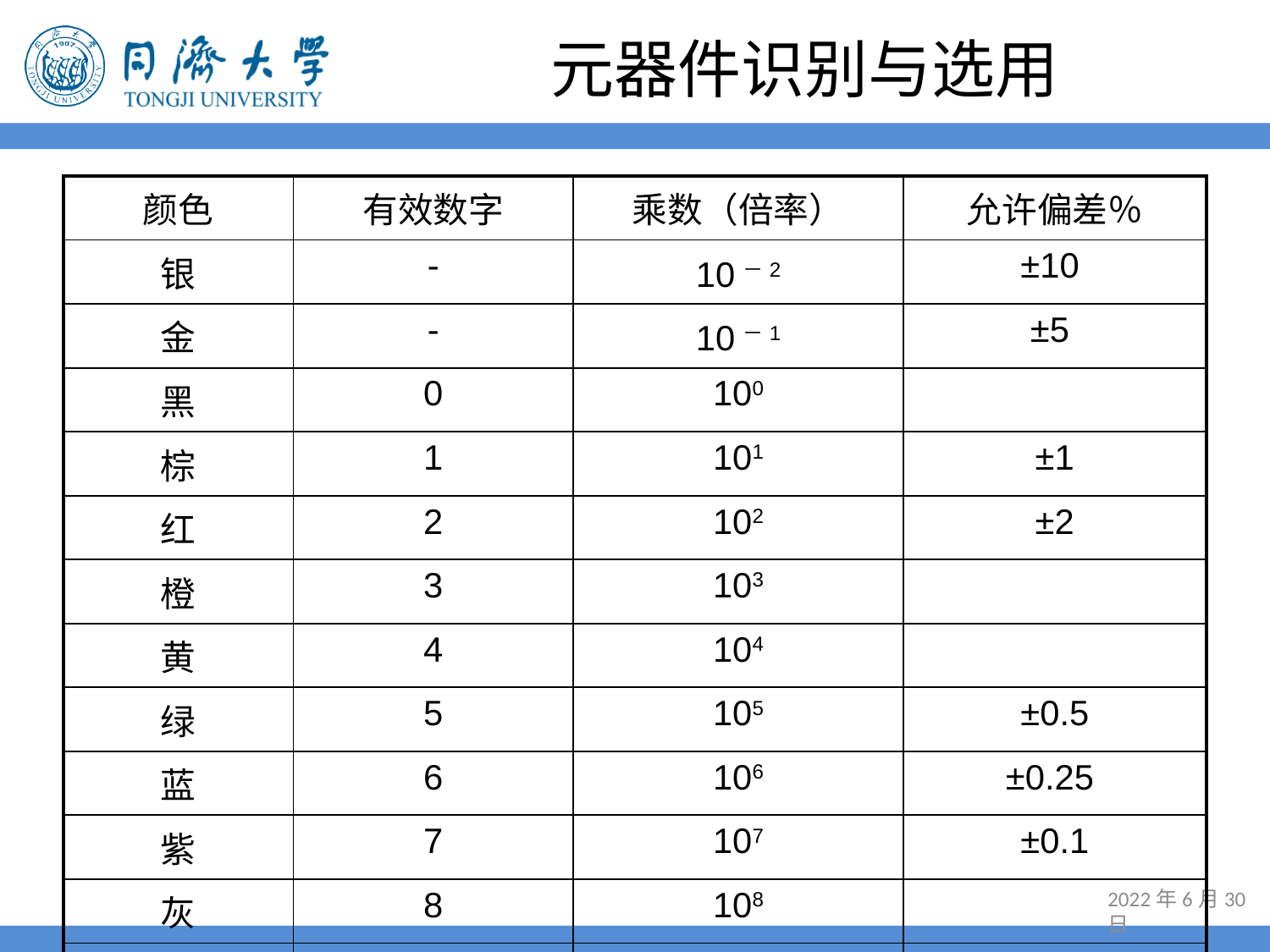

# 元器件识别与选用
| 颜色 | 有效数字 | 乘数（倍率） | 允许偏差％ |
| --- | --- | --- | --- |
| 银 | - | 10－2 | ±10 |
| 金 | - | 10－1 | ±5 |
| 黑 | 0 | 100 |  |
| 棕 | 1 | 101 | ±1 |
| 红 | 2 | 102 | ±2 |
| 橙 | 3 | 103 |  |
| 黄 | 4 | 104 |  |
| 绿 | 5 | 105 | ±0.5 |
| 蓝 | 6 | 106 | ±0.25 |
| 紫 | 7 | 107 | ±0.1 |
| 灰 | 8 | 108 |  |
| 白 | 9 | 109 |  |
2022年6月30日